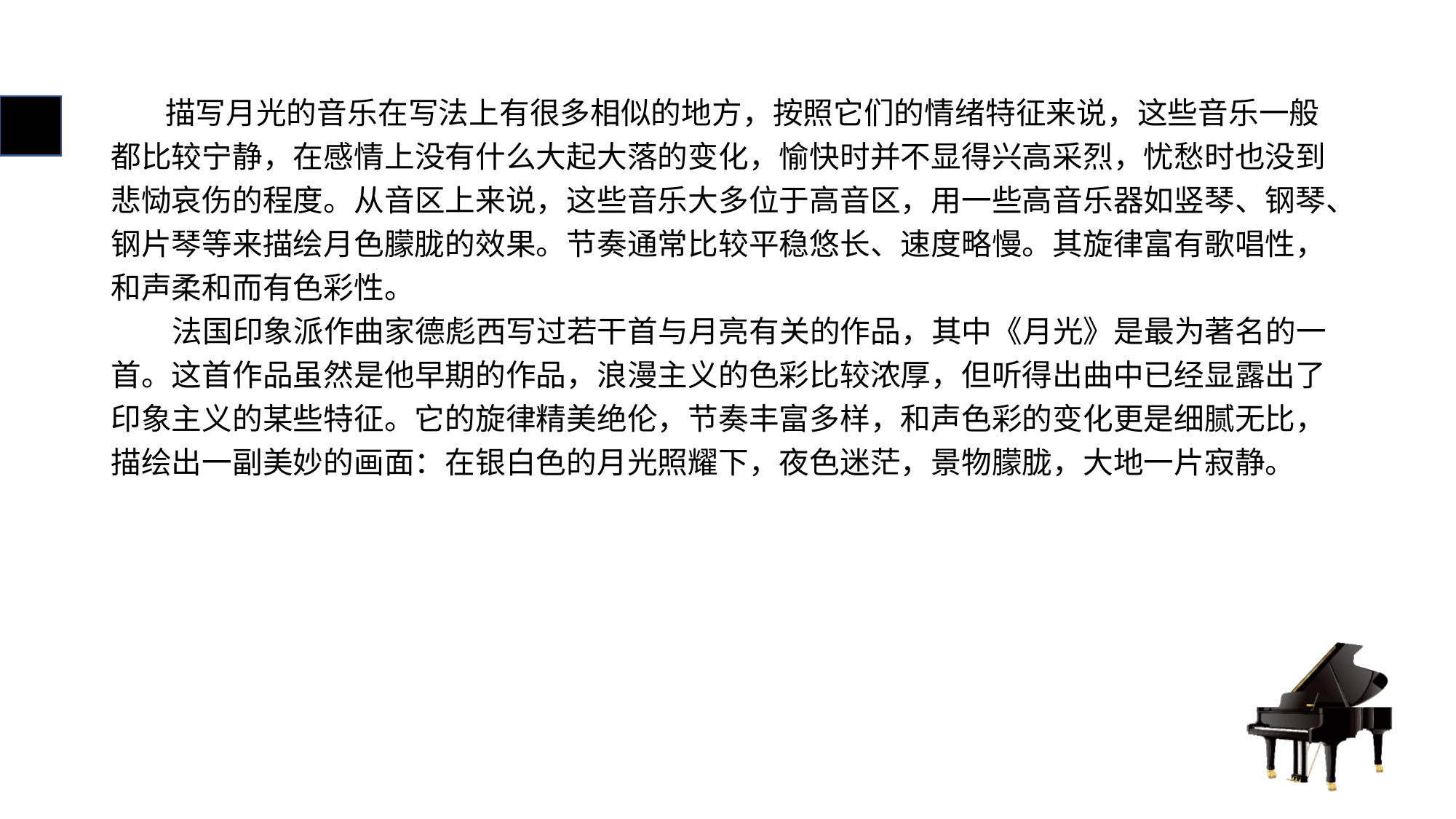

# 描写月光的音乐在写法上有很多相似的地方，按照它们的情绪特征来说，这些音乐一般都比较宁静，在感情上没有什么大起大落的变化，愉快时并不显得兴高采烈，忧愁时也没到悲恸哀伤的程度。从音区上来说，这些音乐大多位于高音区，用一些高音乐器如竖琴、钢琴、钢片琴等来描绘月色朦胧的效果。节奏通常比较平稳悠长、速度略慢。其旋律富有歌唱性，和声柔和而有色彩性。
        法国印象派作曲家德彪西写过若干首与月亮有关的作品，其中《月光》是最为著名的一首。这首作品虽然是他早期的作品，浪漫主义的色彩比较浓厚，但听得出曲中已经显露出了印象主义的某些特征。它的旋律精美绝伦，节奏丰富多样，和声色彩的变化更是细腻无比，描绘出一副美妙的画面：在银白色的月光照耀下，夜色迷茫，景物朦胧，大地一片寂静。